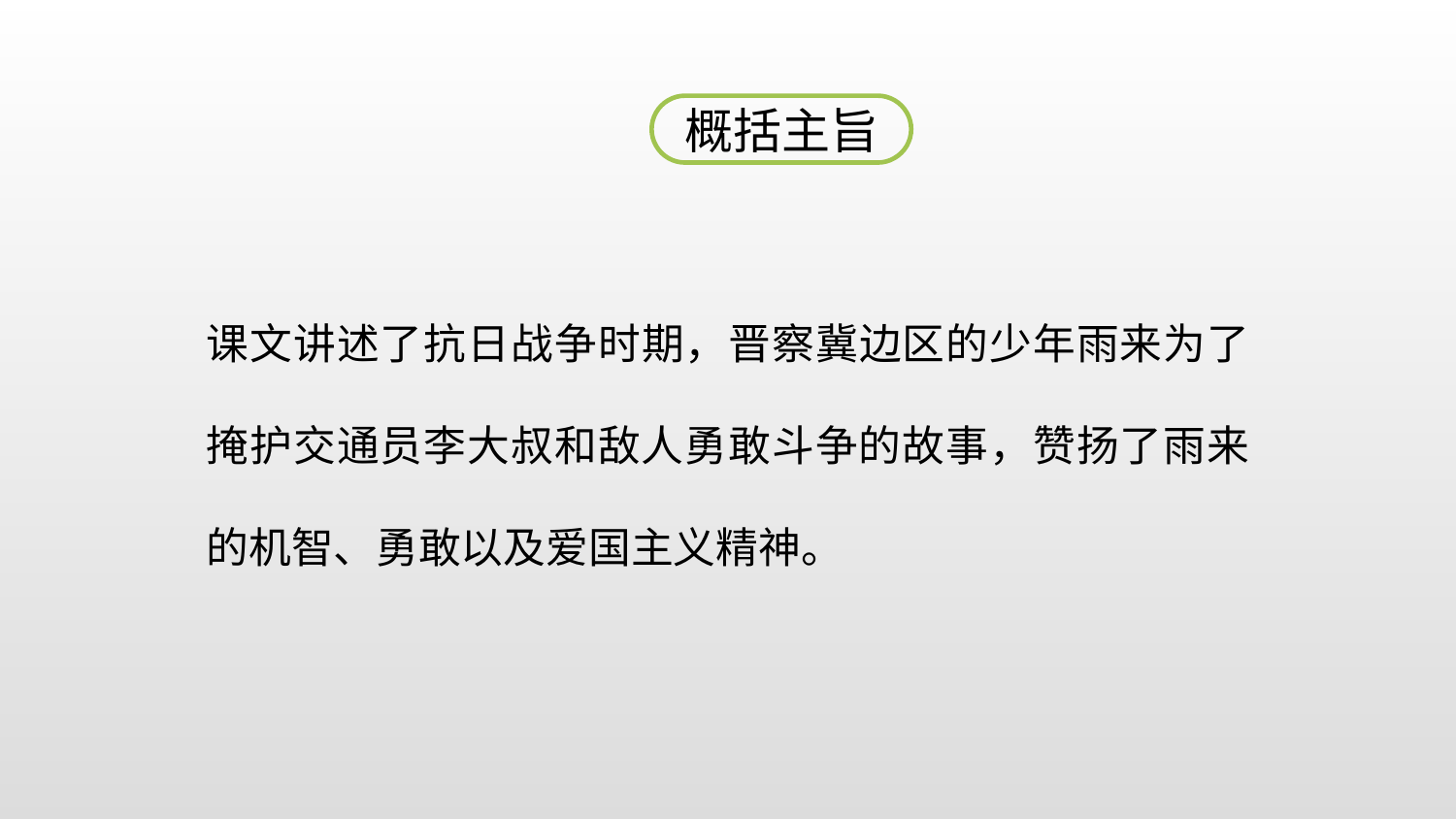

概括主旨

课文讲述了抗日战争时期，晋察冀边区的少年雨来为了掩护交通员李大叔和敌人勇敢斗争的故事，赞扬了雨来的机智、勇敢以及爱国主义精神。